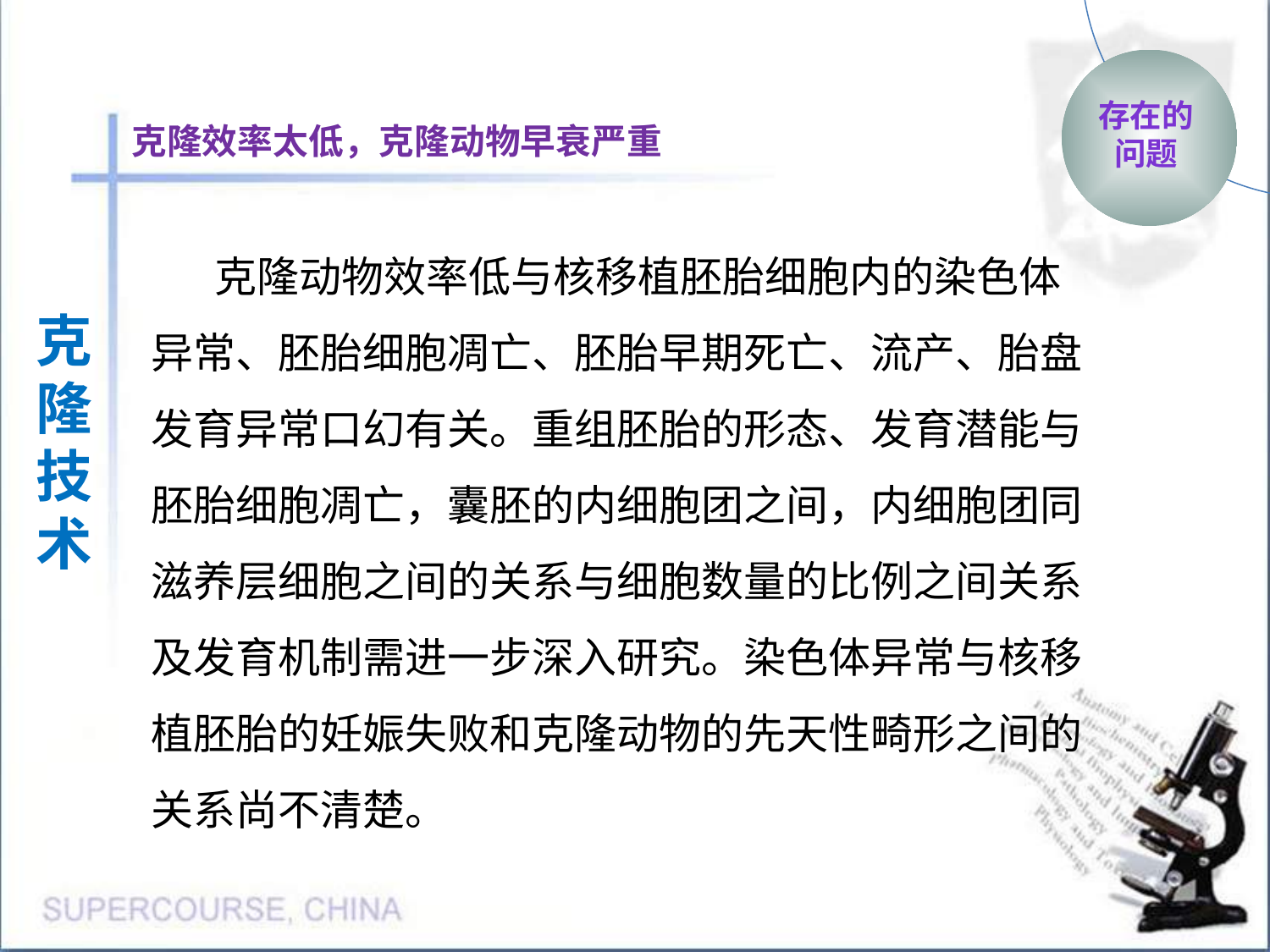

存在的问题
克隆效率太低，克隆动物早衰严重
克隆动物效率低与核移植胚胎细胞内的染色体异常、胚胎细胞凋亡、胚胎早期死亡、流产、胎盘发育异常口幻有关。重组胚胎的形态、发育潜能与胚胎细胞凋亡，囊胚的内细胞团之间，内细胞团同滋养层细胞之间的关系与细胞数量的比例之间关系及发育机制需进一步深入研究。染色体异常与核移植胚胎的妊娠失败和克隆动物的先天性畸形之间的关系尚不清楚。
克隆
技术